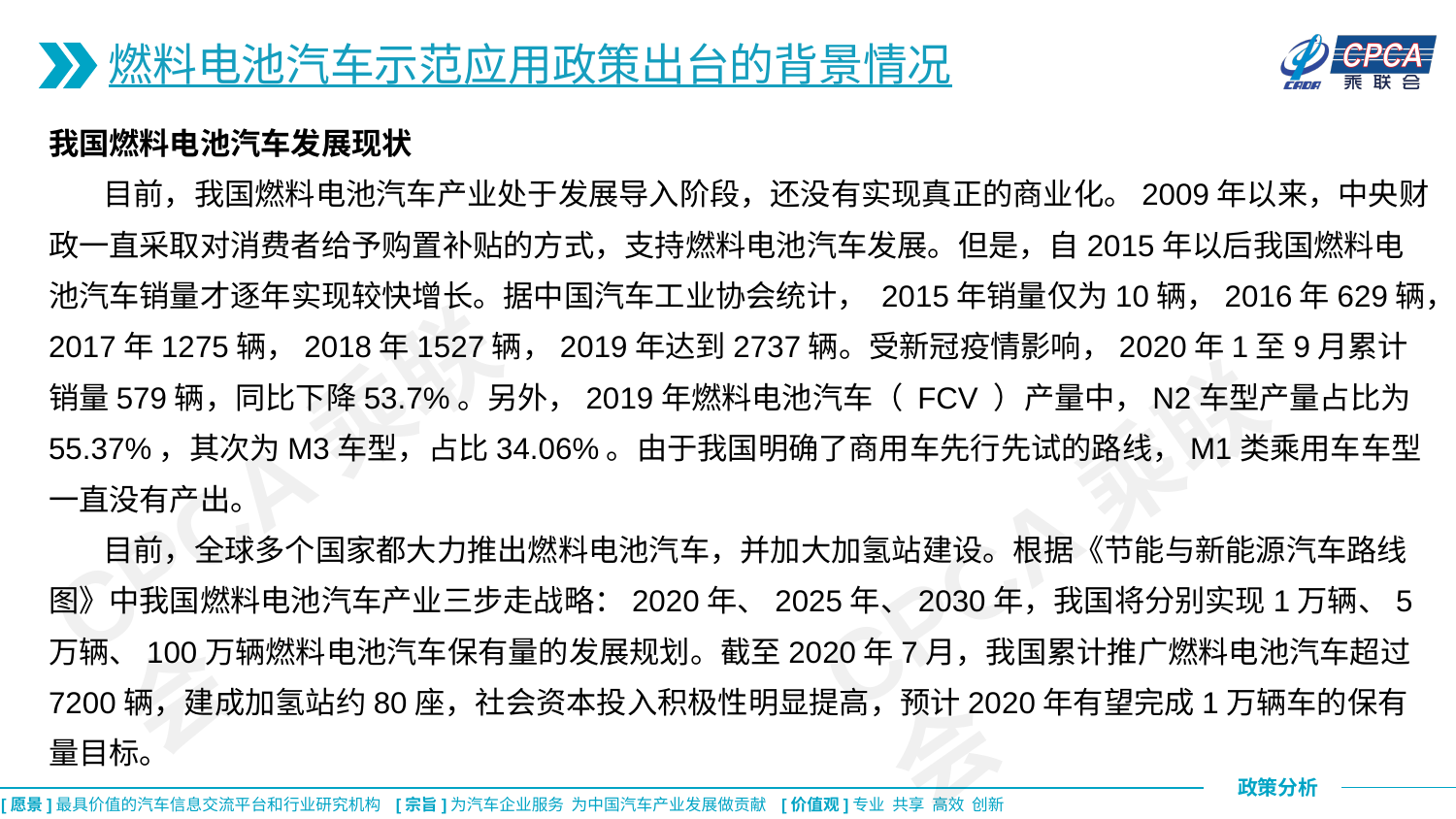

燃料电池汽车示范应用政策出台的背景情况
我国燃料电池汽车发展现状
       目前，我国燃料电池汽车产业处于发展导入阶段，还没有实现真正的商业化。2009年以来，中央财政一直采取对消费者给予购置补贴的方式，支持燃料电池汽车发展。但是，自2015年以后我国燃料电池汽车销量才逐年实现较快增长。据中国汽车工业协会统计， 2015年销量仅为10辆，2016年629辆，2017年1275辆，2018年1527辆，2019年达到2737辆。受新冠疫情影响，2020年1至9月累计销量579辆，同比下降53.7%。另外，2019年燃料电池汽车（ FCV ）产量中，N2车型产量占比为55.37%，其次为M3车型，占比34.06%。由于我国明确了商用车先行先试的路线，M1类乘用车车型一直没有产出。
       目前，全球多个国家都大力推出燃料电池汽车，并加大加氢站建设。根据《节能与新能源汽车路线图》中我国燃料电池汽车产业三步走战略：2020年、2025年、2030年，我国将分别实现1万辆、5万辆、100万辆燃料电池汽车保有量的发展规划。截至2020年7月，我国累计推广燃料电池汽车超过7200辆，建成加氢站约80座，社会资本投入积极性明显提高，预计2020年有望完成1万辆车的保有量目标。
CPCA乘联会
CPCA乘联会